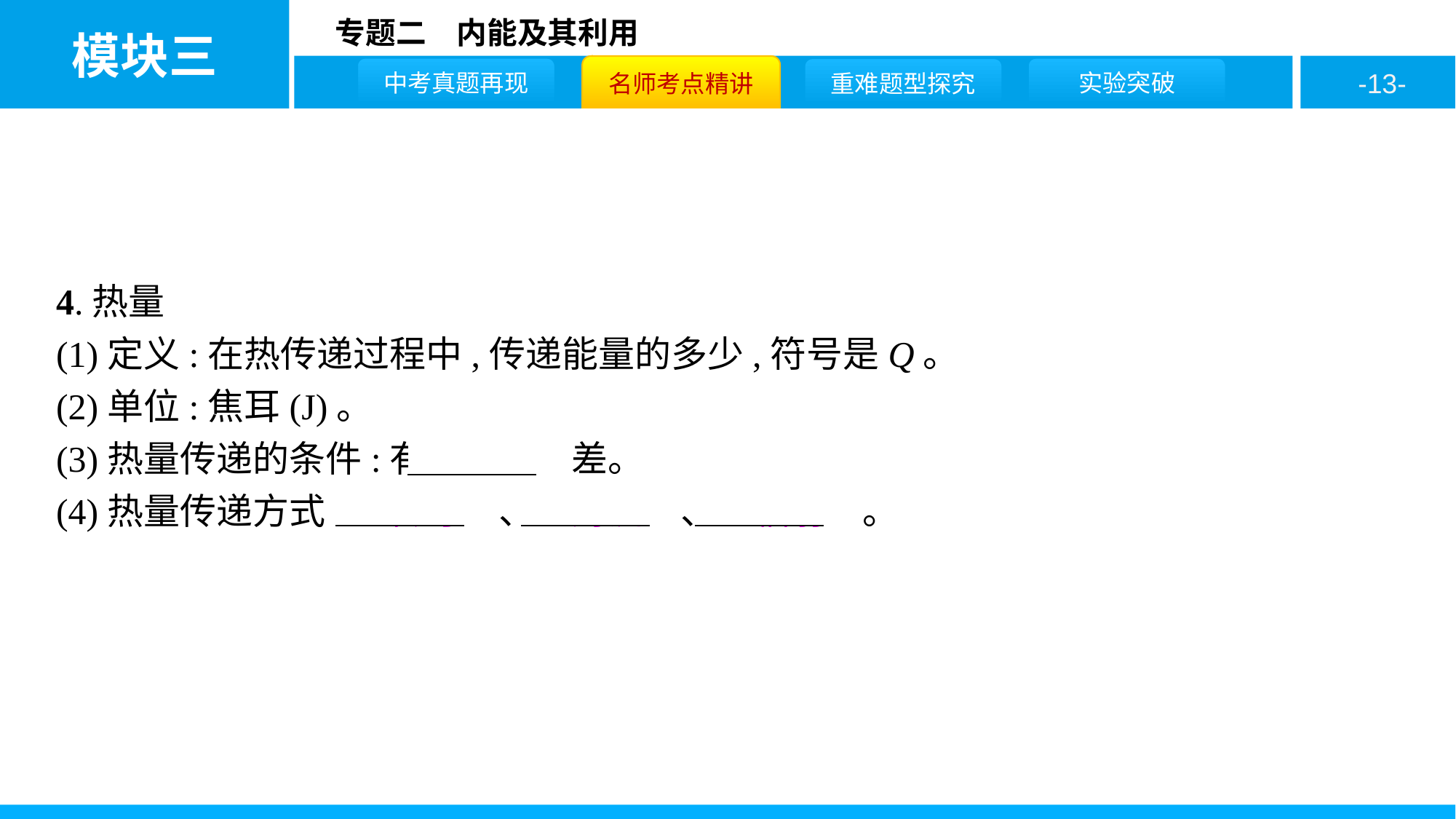

4.热量
(1)定义:在热传递过程中,传递能量的多少,符号是Q。
(2)单位:焦耳(J)。
(3)热量传递的条件:有　温度　差。
(4)热量传递方式:　传导　、　对流　、　辐射　。